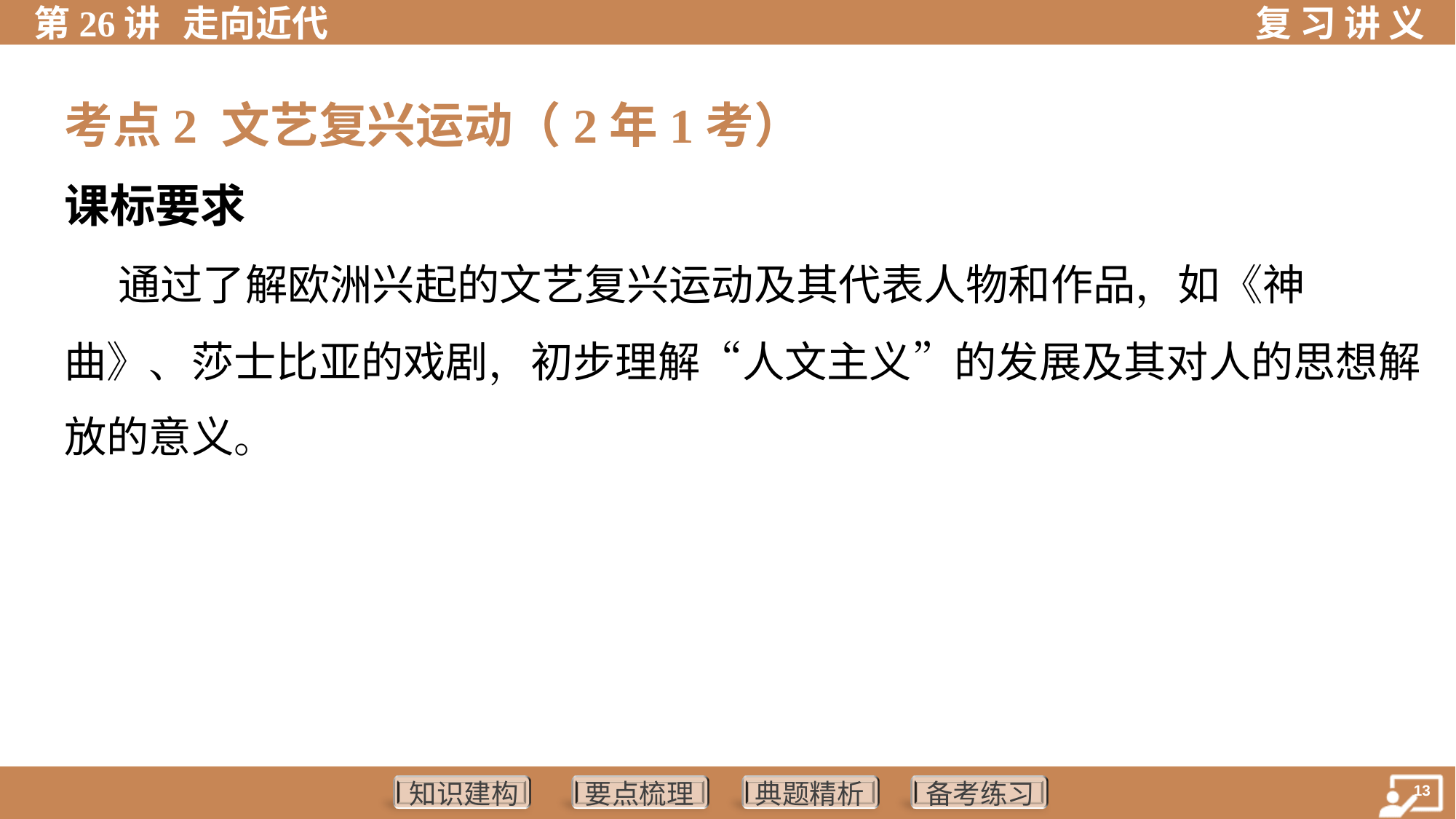

考点2 文艺复兴运动（2年1考）
课标要求
    通过了解欧洲兴起的文艺复兴运动及其代表人物和作品，如《神
曲》、莎士比亚的戏剧，初步理解“人文主义”的发展及其对人的思想解
放的意义。